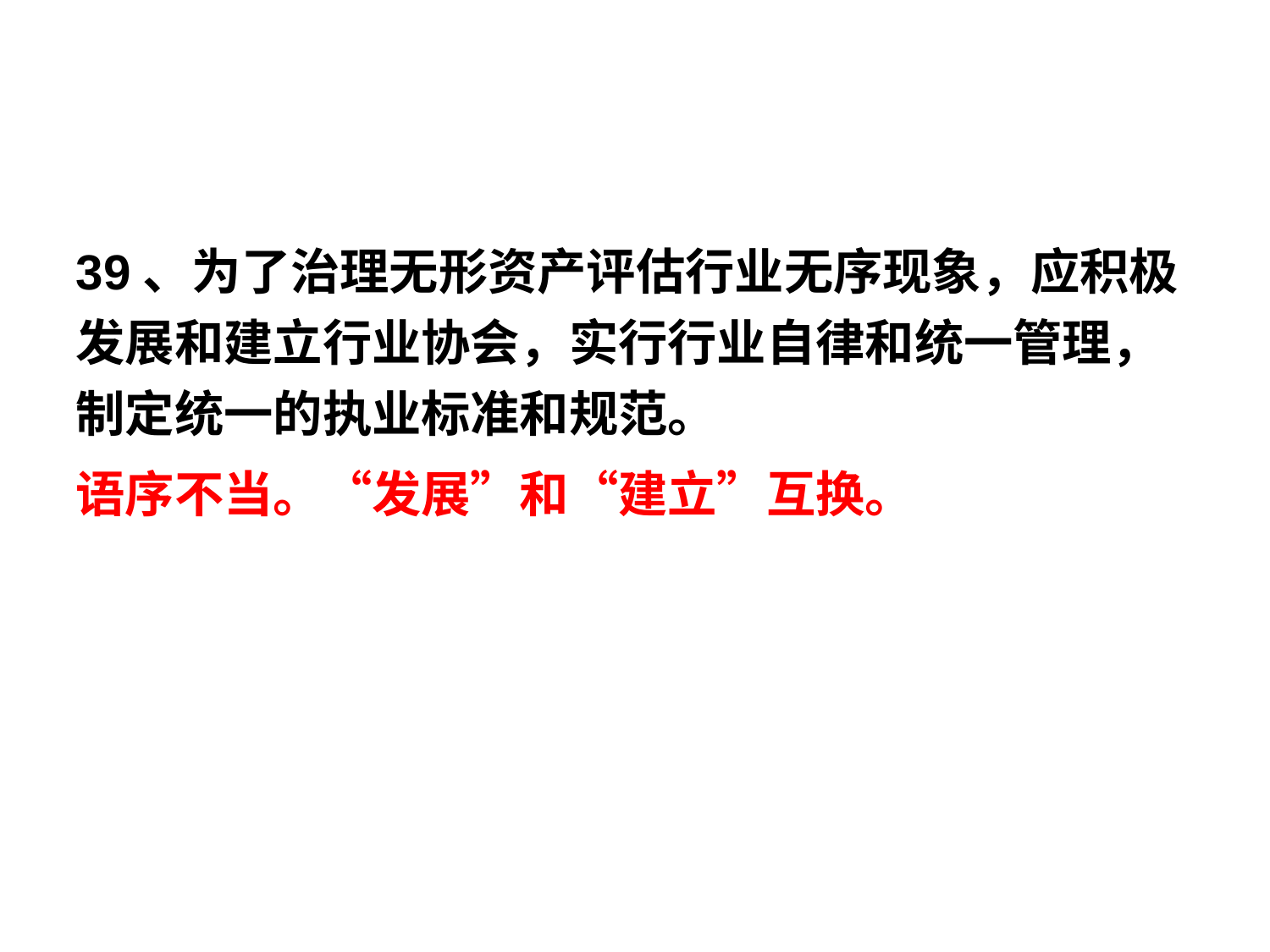

#
39、为了治理无形资产评估行业无序现象，应积极发展和建立行业协会，实行行业自律和统一管理，制定统一的执业标准和规范。
语序不当。“发展”和“建立”互换。